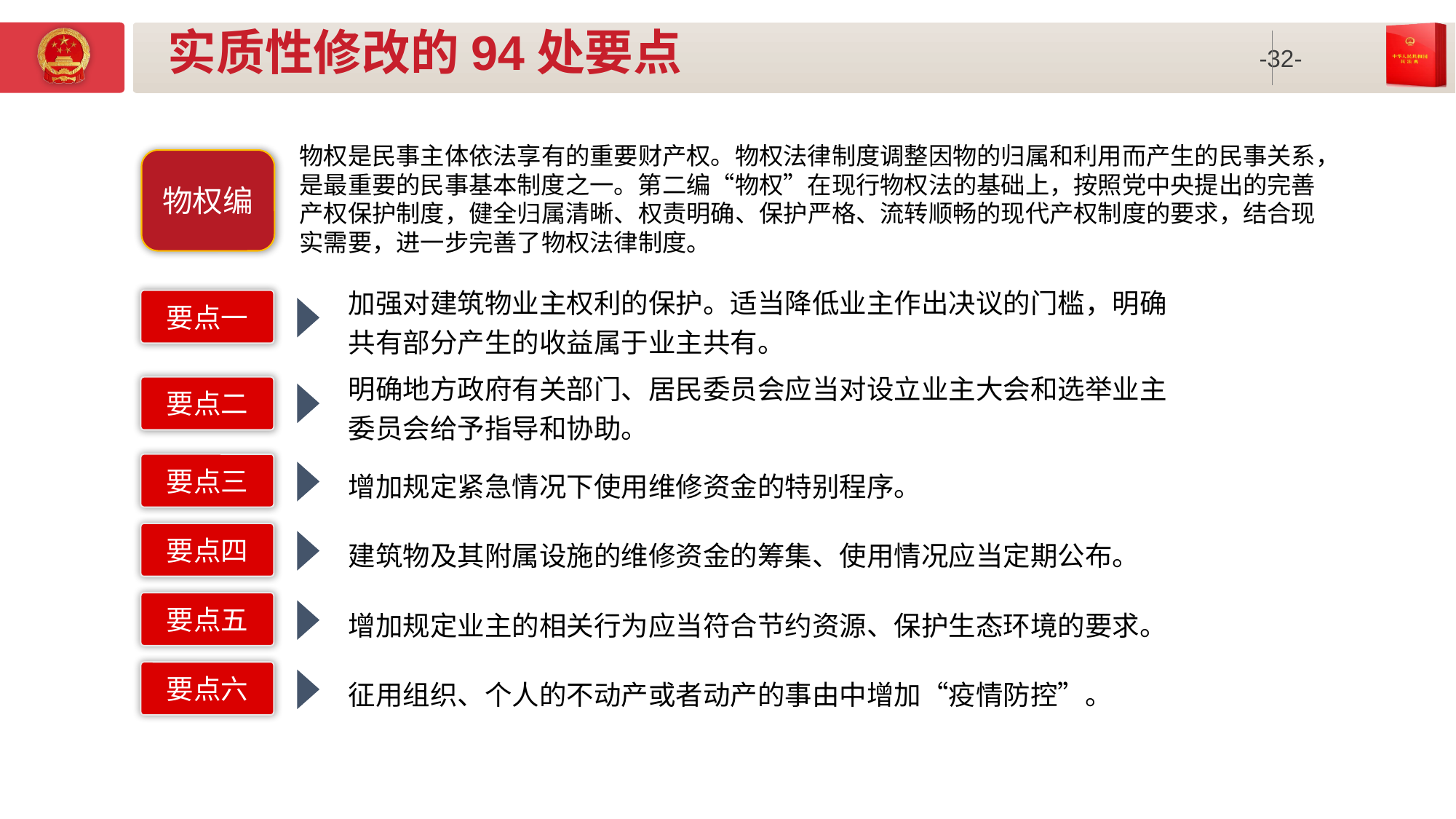

# 实质性修改的94处要点
物权是民事主体依法享有的重要财产权。物权法律制度调整因物的归属和利用而产生的民事关系，是最重要的民事基本制度之一。第二编“物权”在现行物权法的基础上，按照党中央提出的完善产权保护制度，健全归属清晰、权责明确、保护严格、流转顺畅的现代产权制度的要求，结合现实需要，进一步完善了物权法律制度。
物权编
加强对建筑物业主权利的保护。适当降低业主作出决议的门槛，明确共有部分产生的收益属于业主共有。
要点一

明确地方政府有关部门、居民委员会应当对设立业主大会和选举业主委员会给予指导和协助。
要点二

要点三
增加规定紧急情况下使用维修资金的特别程序。

要点四
建筑物及其附属设施的维修资金的筹集、使用情况应当定期公布。

要点五
增加规定业主的相关行为应当符合节约资源、保护生态环境的要求。

要点六
征用组织、个人的不动产或者动产的事由中增加“疫情防控”。